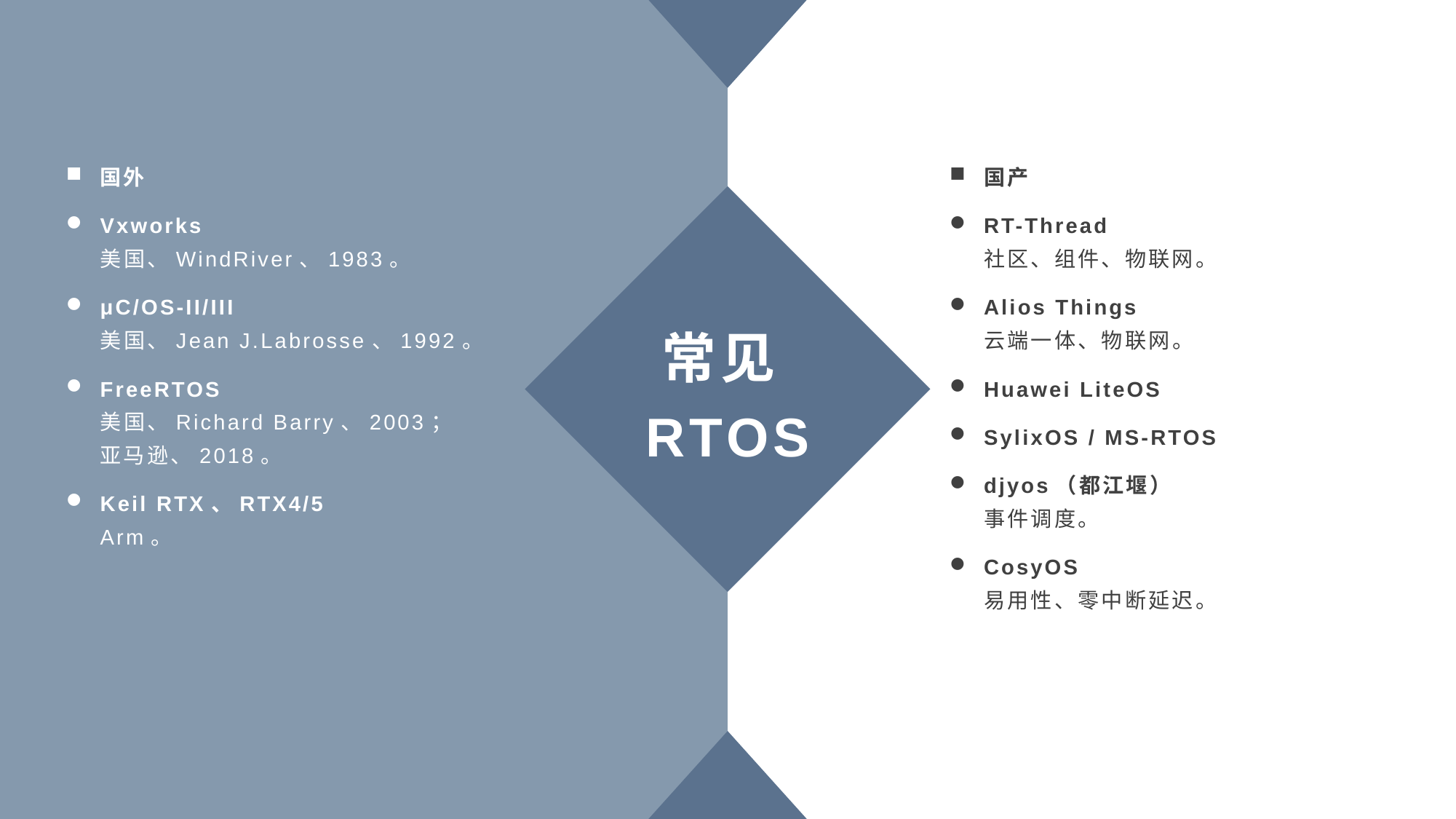

国外
Vxworks
美国、WindRiver、1983。
μC/OS-II/III
美国、Jean J.Labrosse、1992。
FreeRTOS
美国、Richard Barry、2003；
亚马逊、2018。
Keil RTX、RTX4/5
Arm。
国产
RT-Thread
社区、组件、物联网。
Alios Things
云端一体、物联网。
Huawei LiteOS
SylixOS / MS-RTOS
djyos（都江堰）
事件调度。
CosyOS
易用性、零中断延迟。

常见RTOS